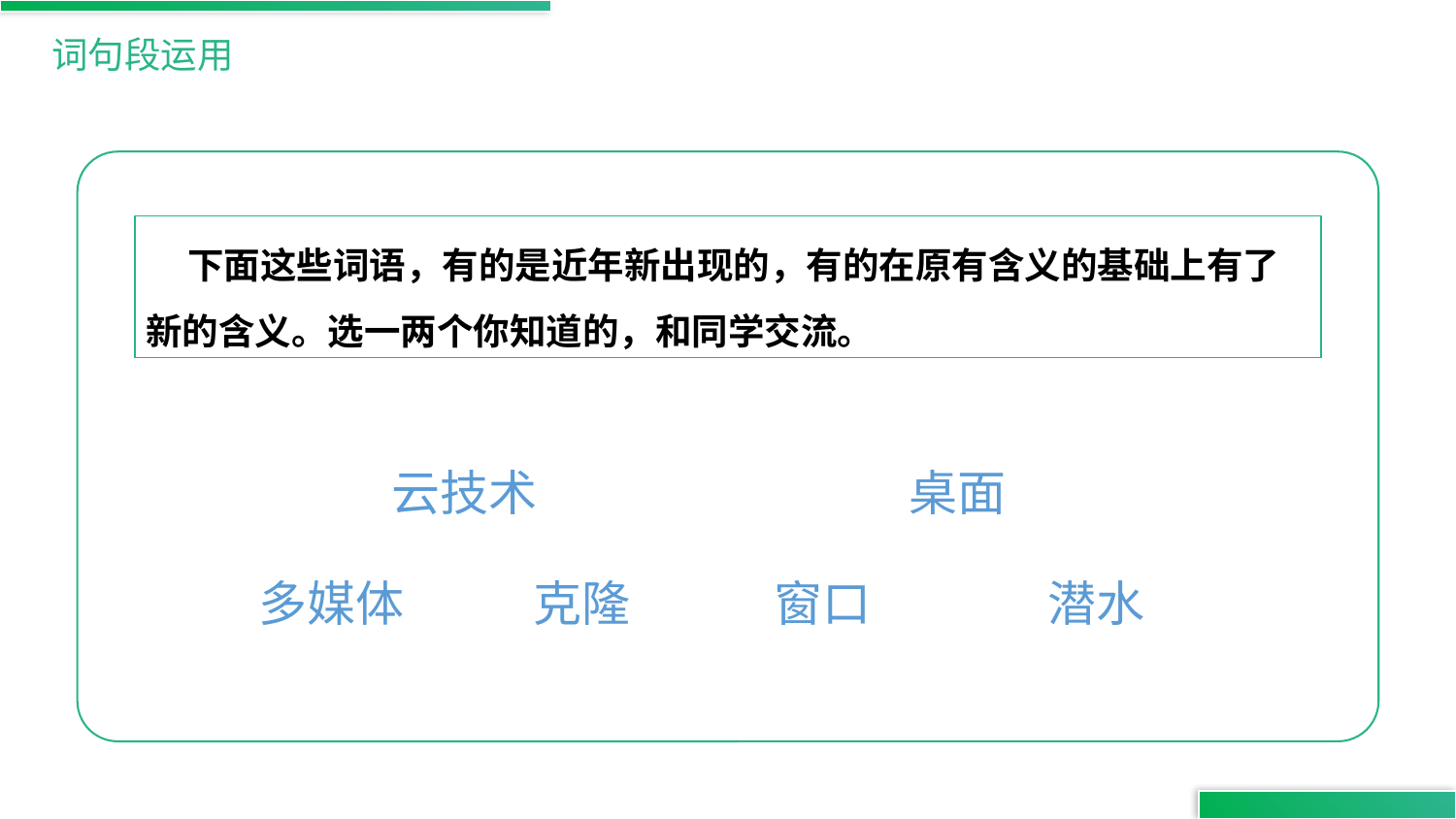

词句段运用
    下面这些词语，有的是近年新出现的，有的在原有含义的基础上有了新的含义。选一两个你知道的，和同学交流。
云技术
桌面
窗口
多媒体
克隆
潜水